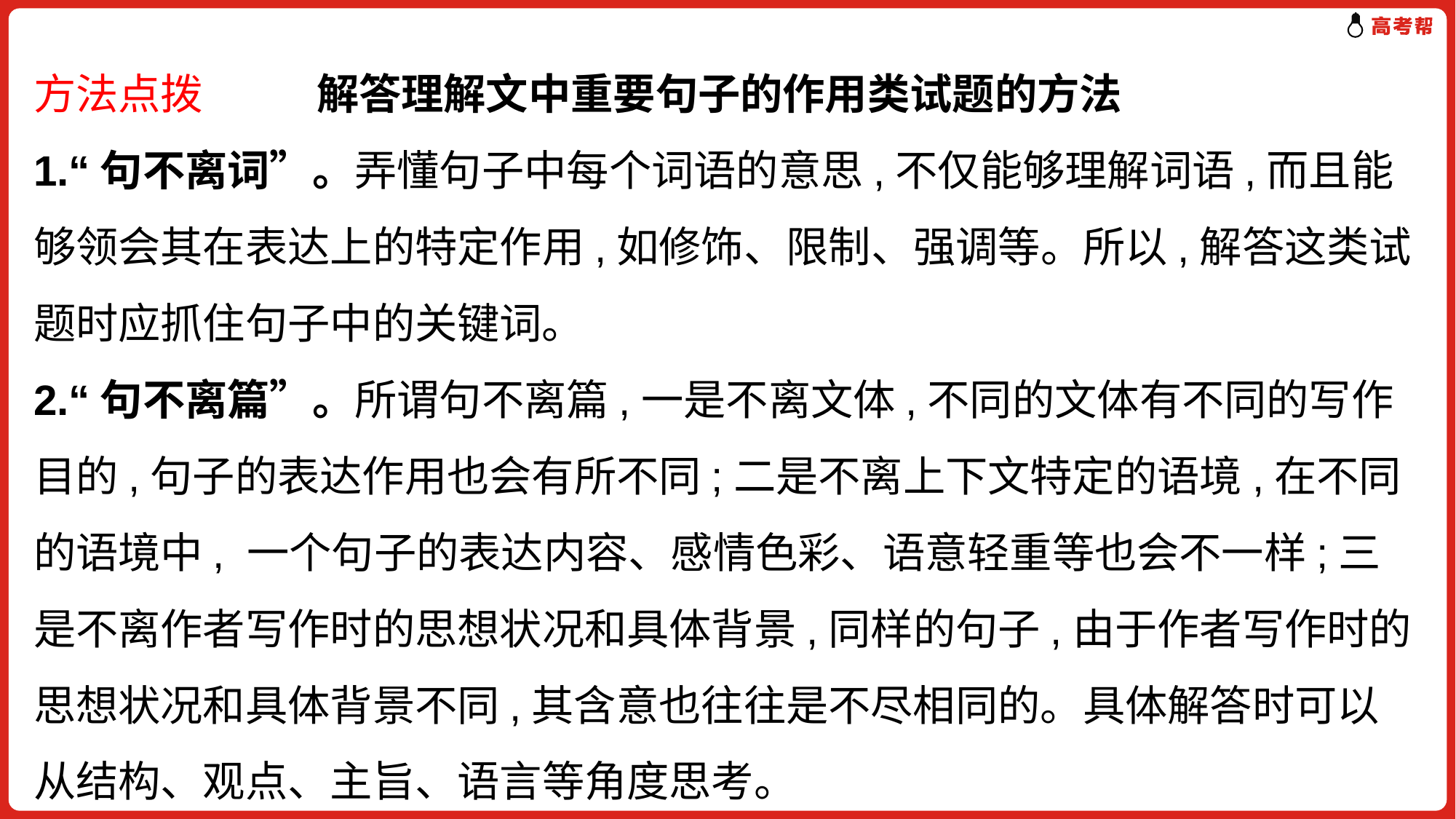

方法点拨            解答理解文中重要句子的作用类试题的方法
1.“句不离词”。弄懂句子中每个词语的意思,不仅能够理解词语,而且能够领会其在表达上的特定作用,如修饰、限制、强调等。所以,解答这类试题时应抓住句子中的关键词。
2.“句不离篇”。所谓句不离篇,一是不离文体,不同的文体有不同的写作目的,句子的表达作用也会有所不同;二是不离上下文特定的语境,在不同的语境中, 一个句子的表达内容、感情色彩、语意轻重等也会不一样;三是不离作者写作时的思想状况和具体背景,同样的句子,由于作者写作时的思想状况和具体背景不同,其含意也往往是不尽相同的。具体解答时可以从结构、观点、主旨、语言等角度思考。